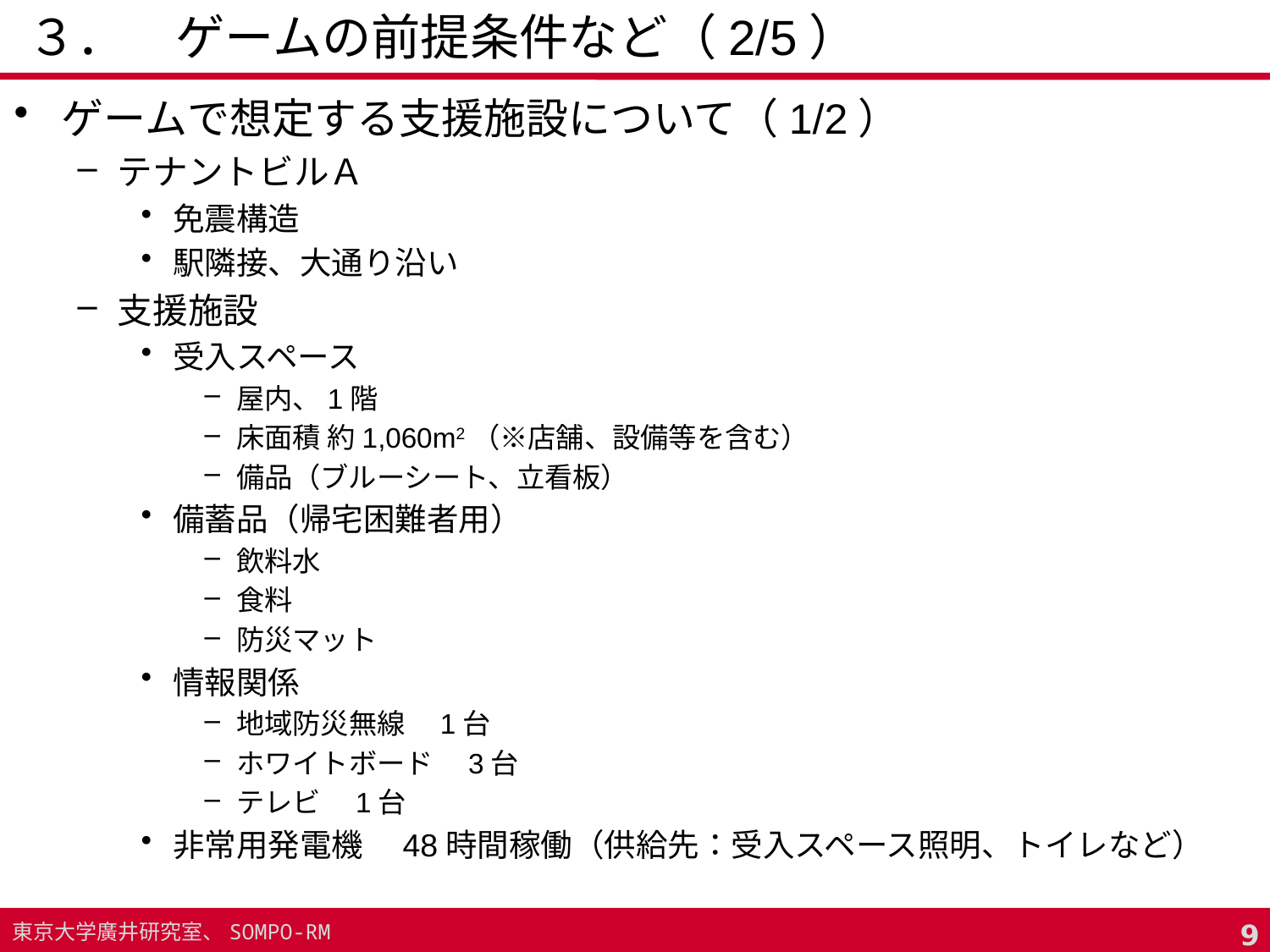

# ３．　ゲームの前提条件など（2/5）
ゲームで想定する支援施設について（1/2）
テナントビルＡ
免震構造
駅隣接、大通り沿い
支援施設
受入スペース
屋内、1階
床面積 約1,060m2（※店舗、設備等を含む）
備品（ブルーシート、立看板）
備蓄品（帰宅困難者用）
飲料水
食料
防災マット
情報関係
地域防災無線　1台
ホワイトボード　3台
テレビ　1台
非常用発電機　48時間稼働（供給先：受入スペース照明、トイレなど）

9